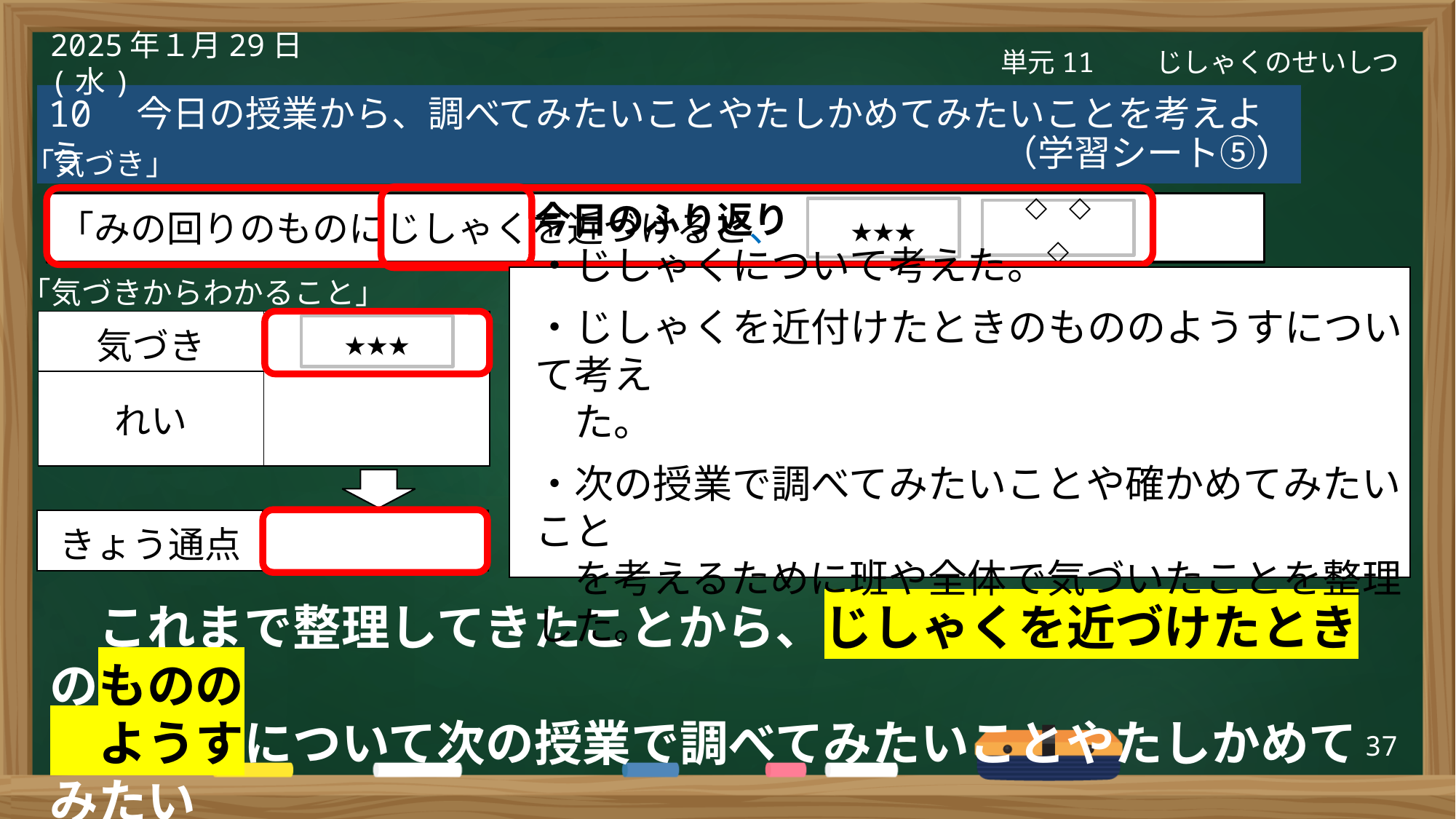

単元11　　じしゃくのせいしつ
2025年１月29日(水)
10　今日の授業から、調べてみたいことやたしかめてみたいことを考えよう
（学習シート⑤）
「気づき」

「みの回りのものにじしゃくを近づけると、
★★★
◇◇◇
「気づきからわかること」
今日のふり返り
・じしゃくについて考えた。

・じしゃくを近付けたときのもののようすについて考え
　た。

・次の授業で調べてみたいことや確かめてみたいこと
　を考えるために班や全体で気づいたことを整理した。
| 気づき |  |
| --- | --- |
| れい |  |

★★★

| きょう通点 |  |
| --- | --- |
　これまで整理してきたことから、じしゃくを近づけたときのものの
　ようすについて次の授業で調べてみたいことやたしかめてみたい
　ことを書きましょう。
37